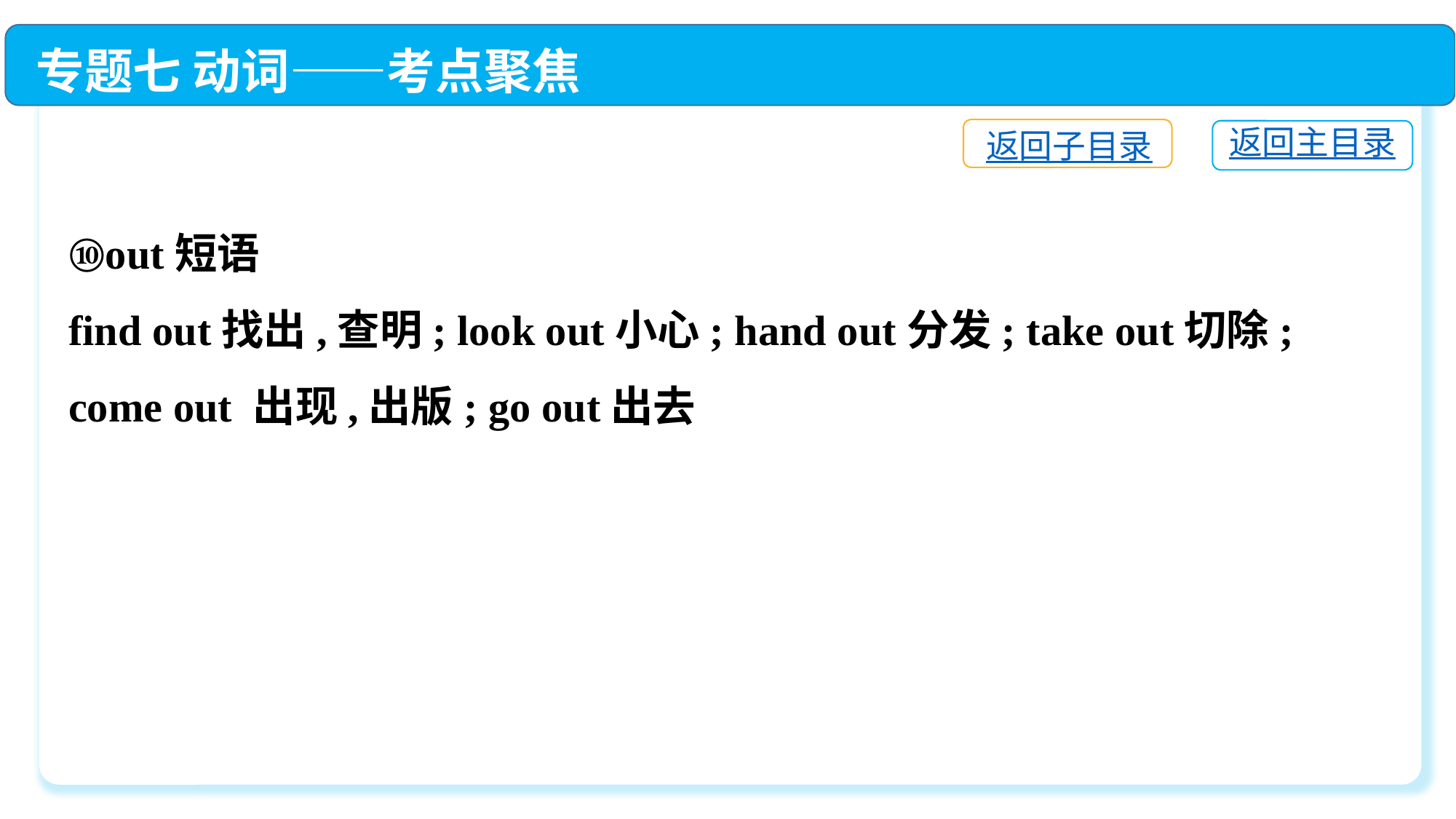

专题七 动词——考点聚焦

返回子目录
返回主目录
⑩out短语
find out找出,查明; look out小心; hand out分发; take out切除; come out 出现,出版; go out出去